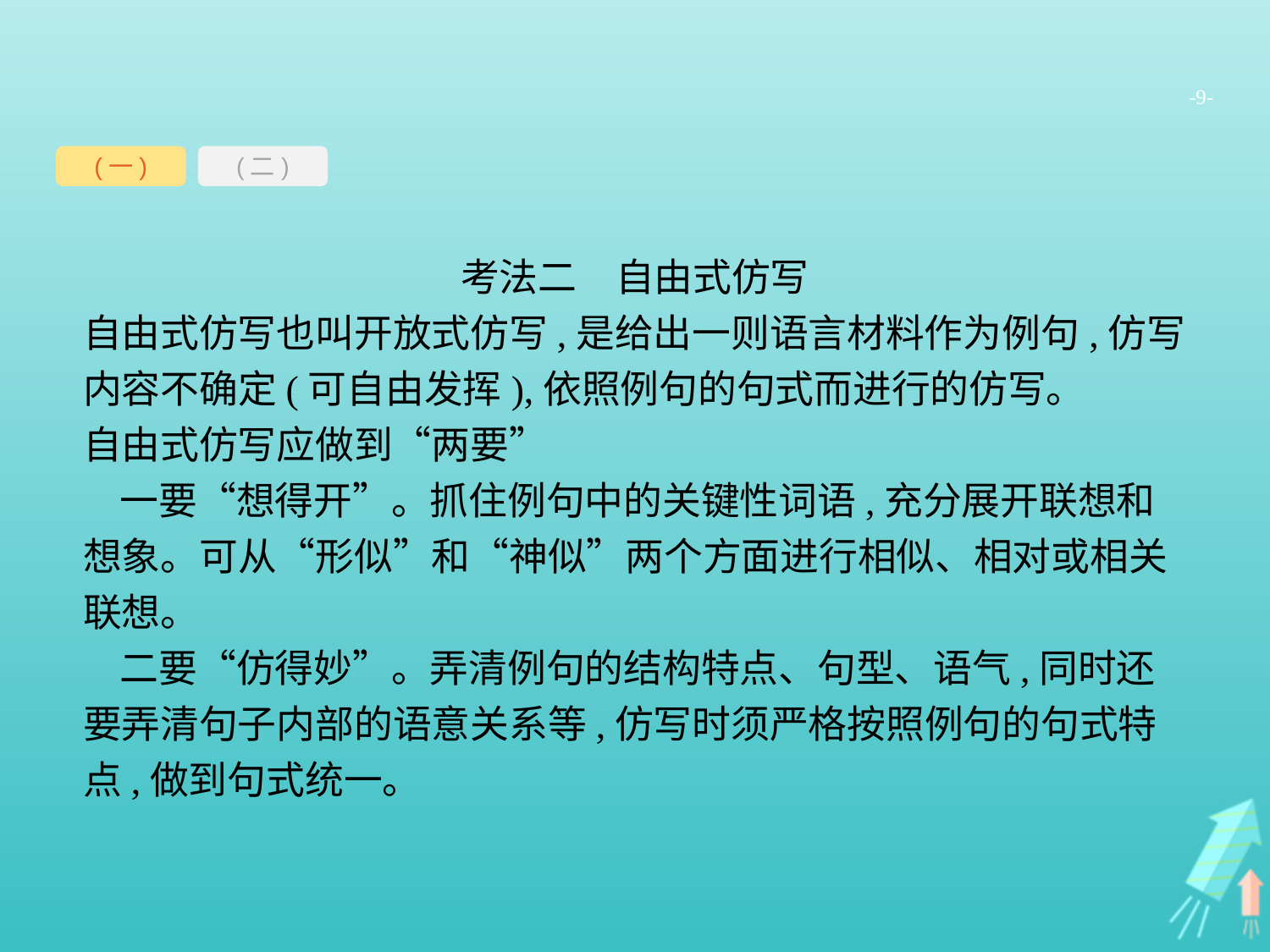

-9-
(一)
(二)
考法二　自由式仿写
自由式仿写也叫开放式仿写,是给出一则语言材料作为例句,仿写内容不确定(可自由发挥),依照例句的句式而进行的仿写。
自由式仿写应做到“两要”
一要“想得开”。抓住例句中的关键性词语,充分展开联想和想象。可从“形似”和“神似”两个方面进行相似、相对或相关联想。
二要“仿得妙”。弄清例句的结构特点、句型、语气,同时还要弄清句子内部的语意关系等,仿写时须严格按照例句的句式特点,做到句式统一。